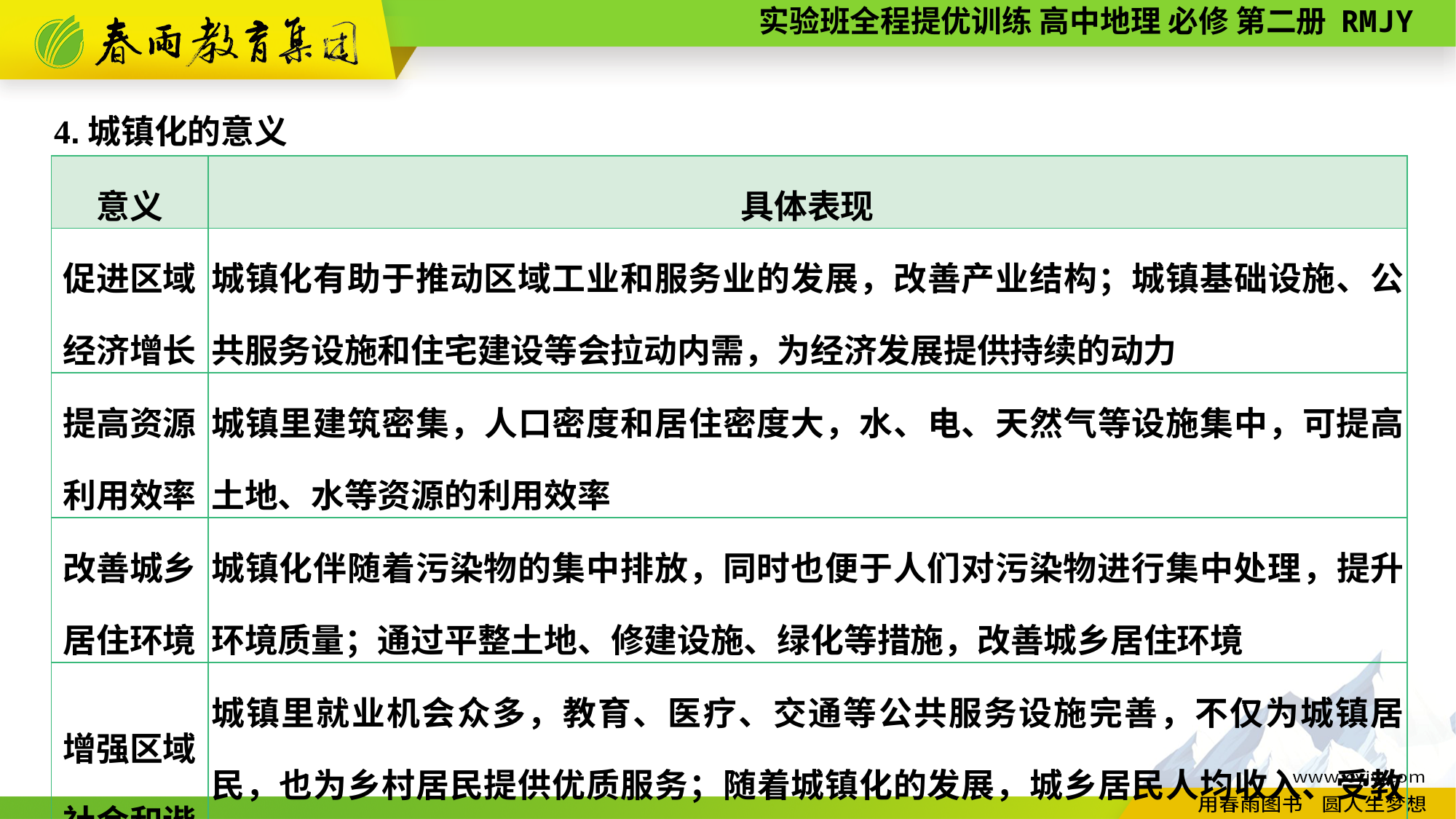

4.城镇化的意义
| 意义 | 具体表现 |
| --- | --- |
| 促进区域 经济增长 | 城镇化有助于推动区域工业和服务业的发展，改善产业结构；城镇基础设施、公共服务设施和住宅建设等会拉动内需，为经济发展提供持续的动力 |
| 提高资源 利用效率 | 城镇里建筑密集，人口密度和居住密度大，水、电、天然气等设施集中，可提高土地、水等资源的利用效率 |
| 改善城乡 居住环境 | 城镇化伴随着污染物的集中排放，同时也便于人们对污染物进行集中处理，提升环境质量；通过平整土地、修建设施、绿化等措施，改善城乡居住环境 |
| 增强区域 社会和谐 | 城镇里就业机会众多，教育、医疗、交通等公共服务设施完善，不仅为城镇居民，也为乡村居民提供优质服务；随着城镇化的发展，城乡居民人均收入、受教育水平的差别不断缩小，人们的价值观念和生活方式等逐渐趋同 |